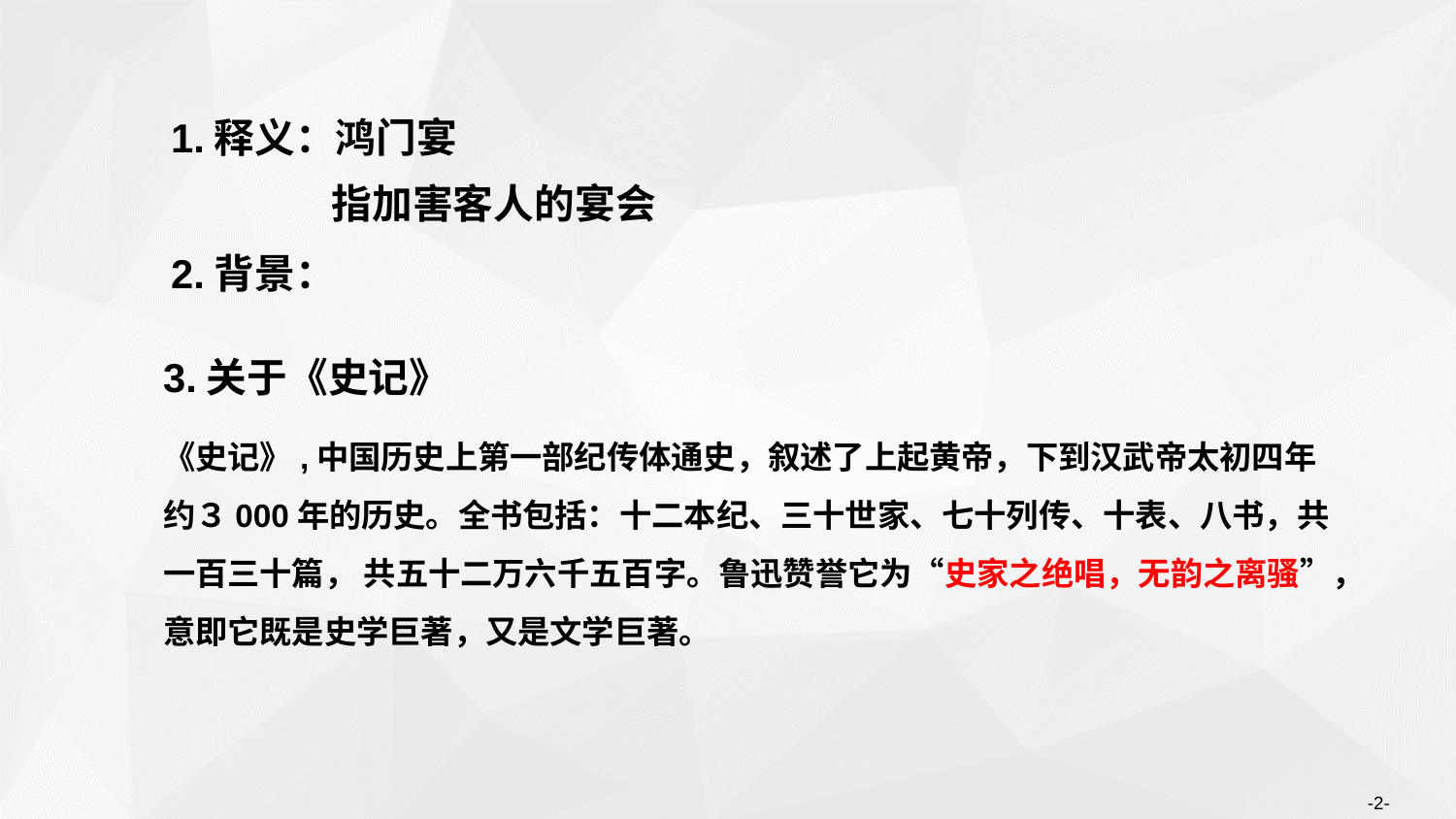

1.释义：鸿门宴
指加害客人的宴会
2.背景：
3.关于《史记》
《史记》,中国历史上第一部纪传体通史，叙述了上起黄帝，下到汉武帝太初四年约３000年的历史。全书包括：十二本纪、三十世家、七十列传、十表、八书，共一百三十篇， 共五十二万六千五百字。鲁迅赞誉它为“史家之绝唱，无韵之离骚”，意即它既是史学巨著，又是文学巨著。
-2-